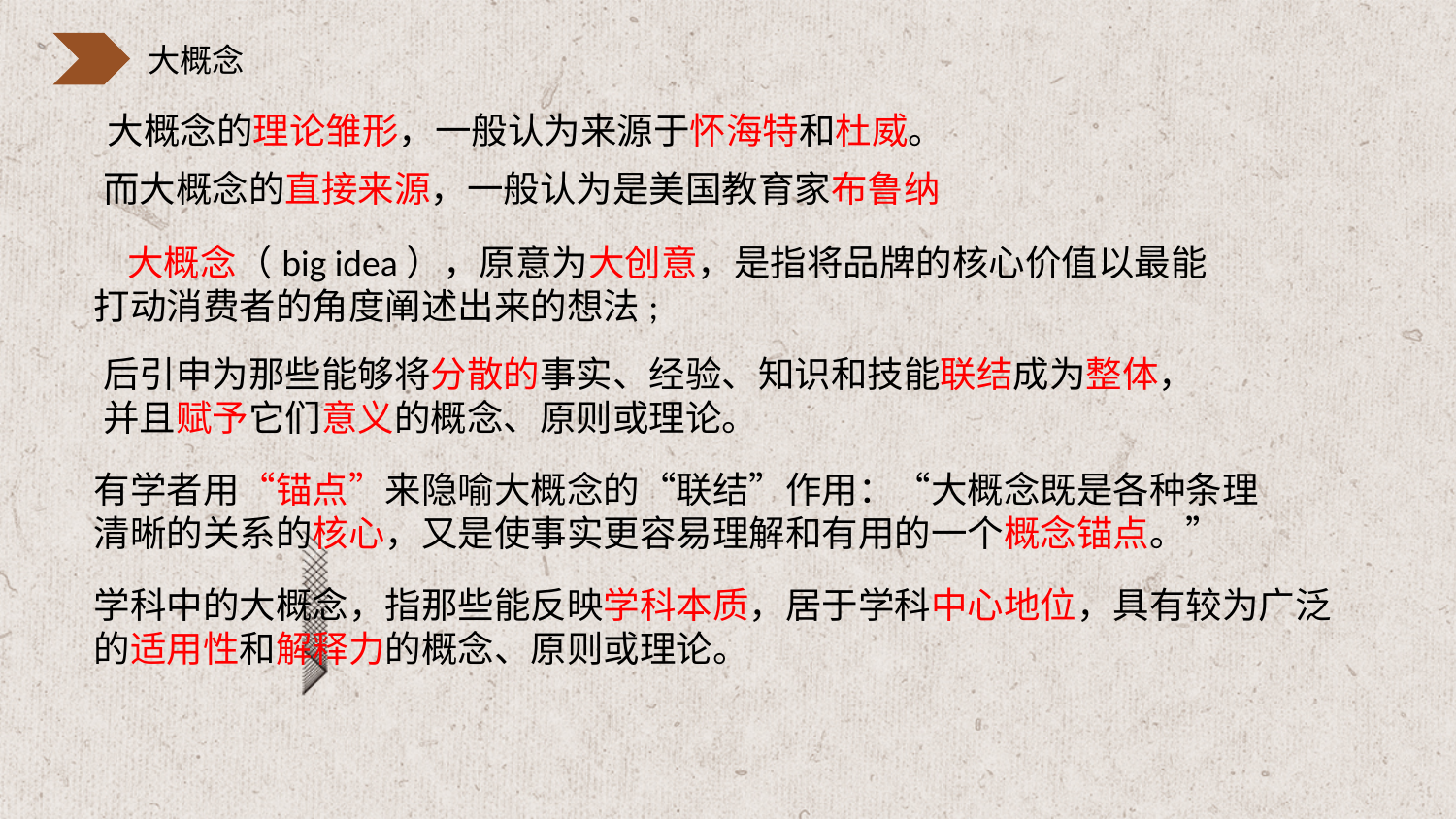

大概念的理论雏形，一般认为来源于怀海特和杜威。
而大概念的直接来源，一般认为是美国教育家布鲁纳
   大概念（big idea），原意为大创意，是指将品牌的核心价值以最能打动消费者的角度阐述出来的想法;

后引申为那些能够将分散的事实、经验、知识和技能联结成为整体，并且赋予它们意义的概念、原则或理论。
有学者用“锚点”来隐喻大概念的“联结”作用：“大概念既是各种条理清晰的关系的核心，又是使事实更容易理解和有用的一个概念锚点。”
学科中的大概念，指那些能反映学科本质，居于学科中心地位，具有较为广泛的适用性和解释力的概念、原则或理论。